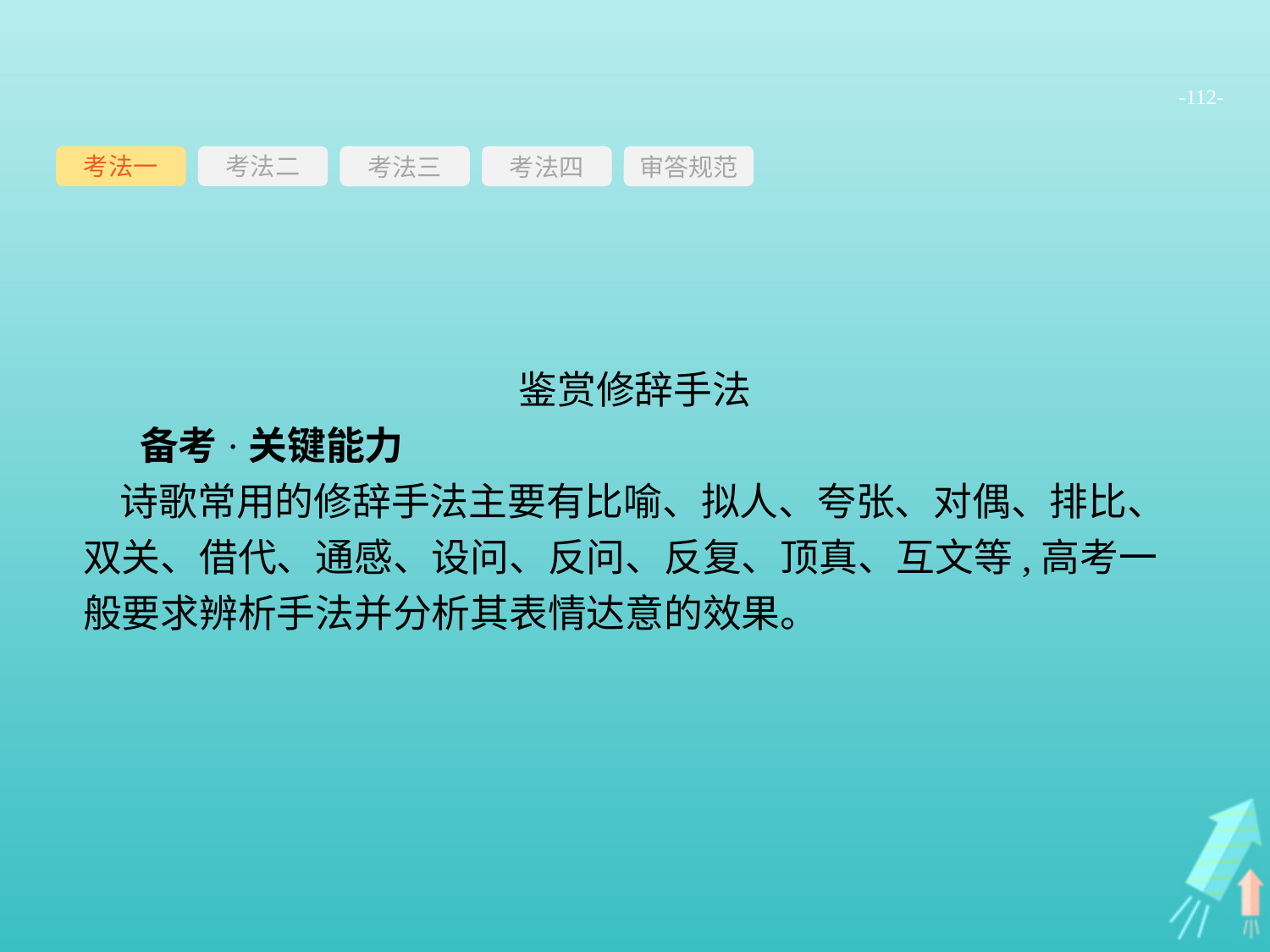

-112-
考法一
考法三
考法四
审答规范
考法二
鉴赏修辞手法
备考·关键能力
诗歌常用的修辞手法主要有比喻、拟人、夸张、对偶、排比、双关、借代、通感、设问、反问、反复、顶真、互文等,高考一般要求辨析手法并分析其表情达意的效果。